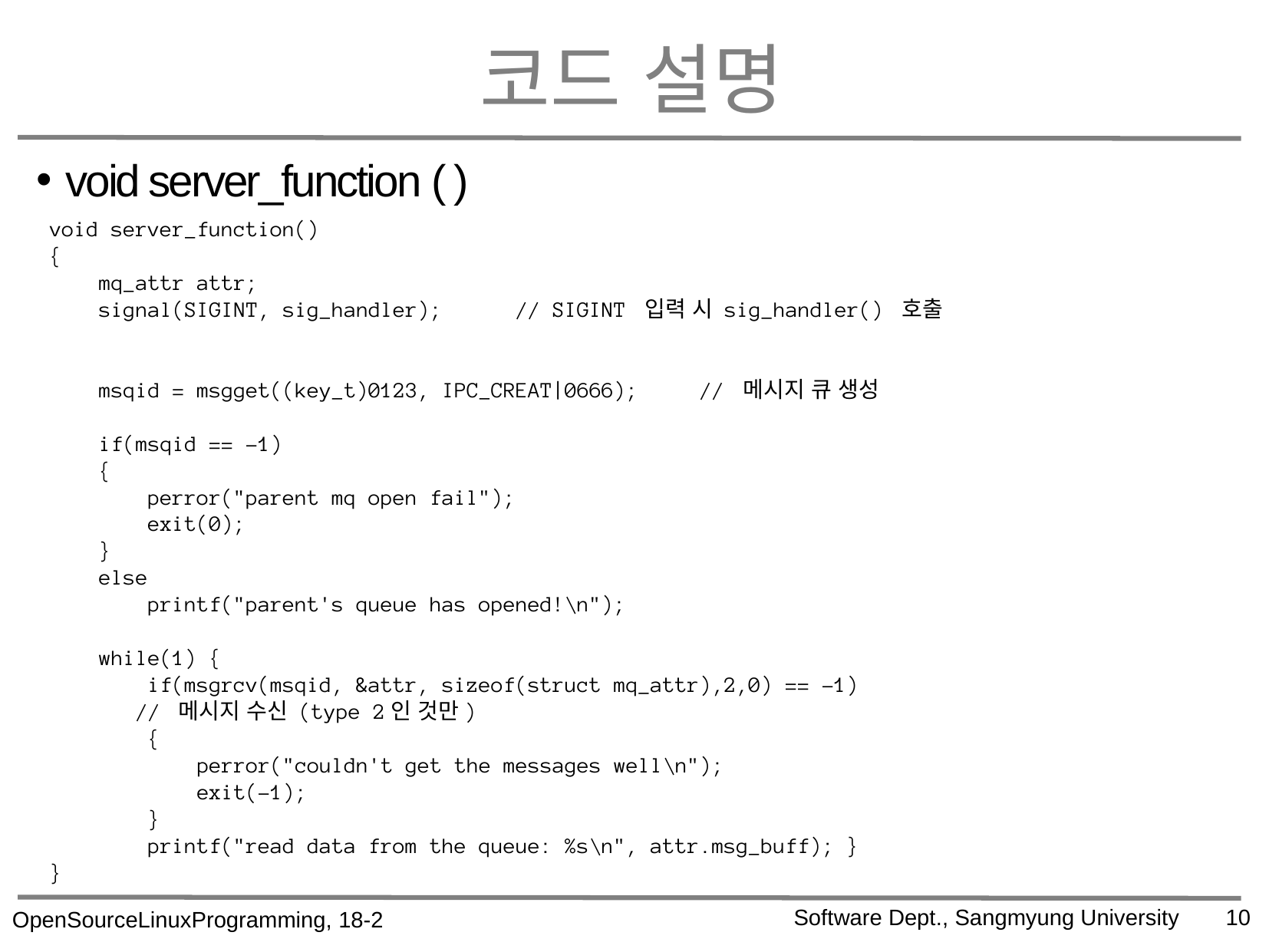

# 코드 설명
void server_function ( )

void server_function()
{
    mq_attr attr;
    signal(SIGINT, sig_handler);      // SIGINT 입력 시 sig_handler() 호출

    msqid = msgget((key_t)0123, IPC_CREAT|0666);     // 메시지 큐 생성

    if(msqid == -1)
    {
        perror("parent mq open fail");
        exit(0);
    }
    else
        printf("parent's queue has opened!\n");

    while(1) {
        if(msgrcv(msqid, &attr, sizeof(struct mq_attr),2,0) == -1)
       // 메시지 수신 (type 2인 것만)
        {
            perror("couldn't get the messages well\n");
            exit(-1);
        }
        printf("read data from the queue: %s\n", attr.msg_buff); }
}